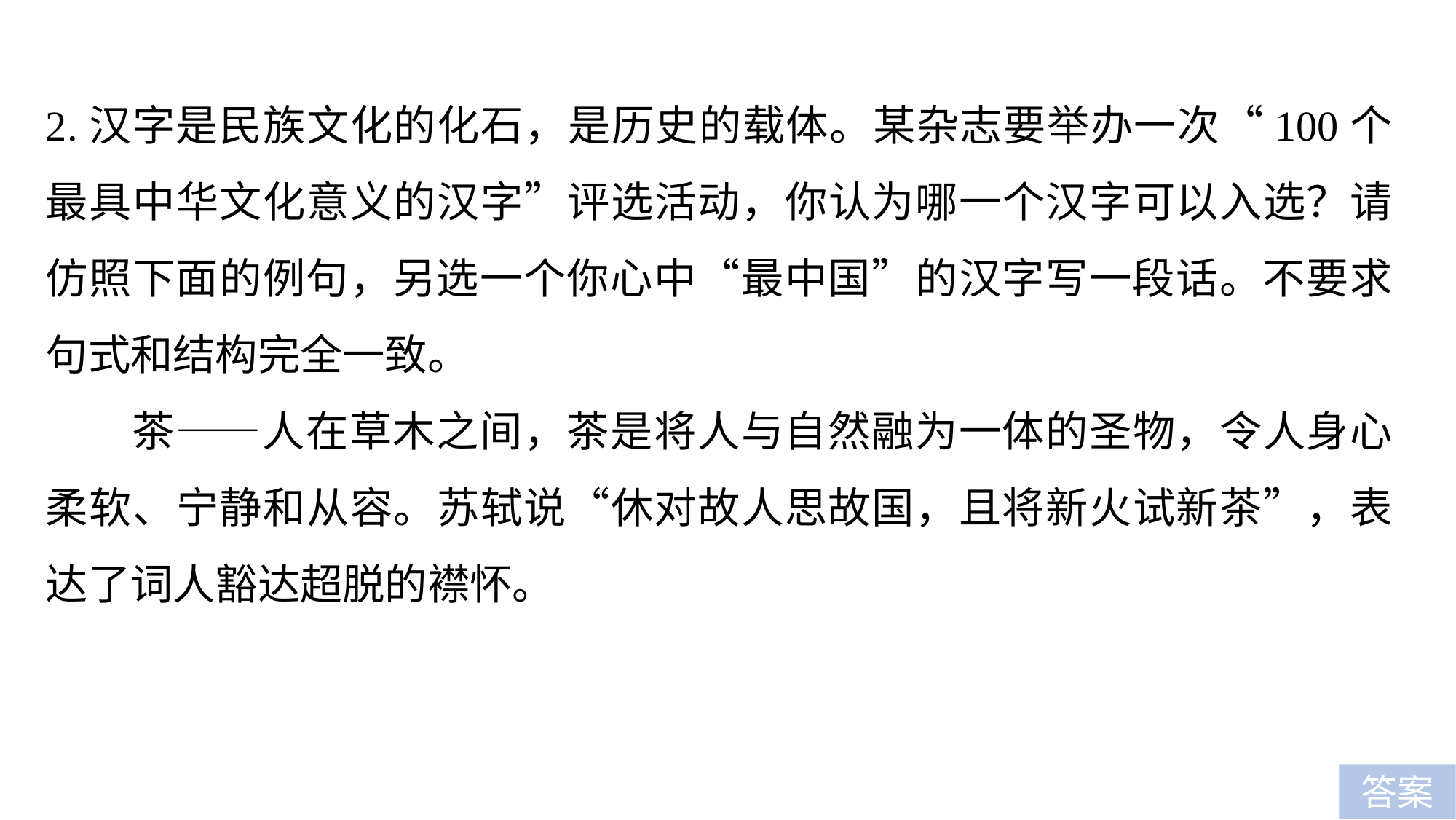

2.汉字是民族文化的化石，是历史的载体。某杂志要举办一次“100个最具中华文化意义的汉字”评选活动，你认为哪一个汉字可以入选？请仿照下面的例句，另选一个你心中“最中国”的汉字写一段话。不要求句式和结构完全一致。
茶——人在草木之间，茶是将人与自然融为一体的圣物，令人身心柔软、宁静和从容。苏轼说“休对故人思故国，且将新火试新茶”，表达了词人豁达超脱的襟怀。
答案